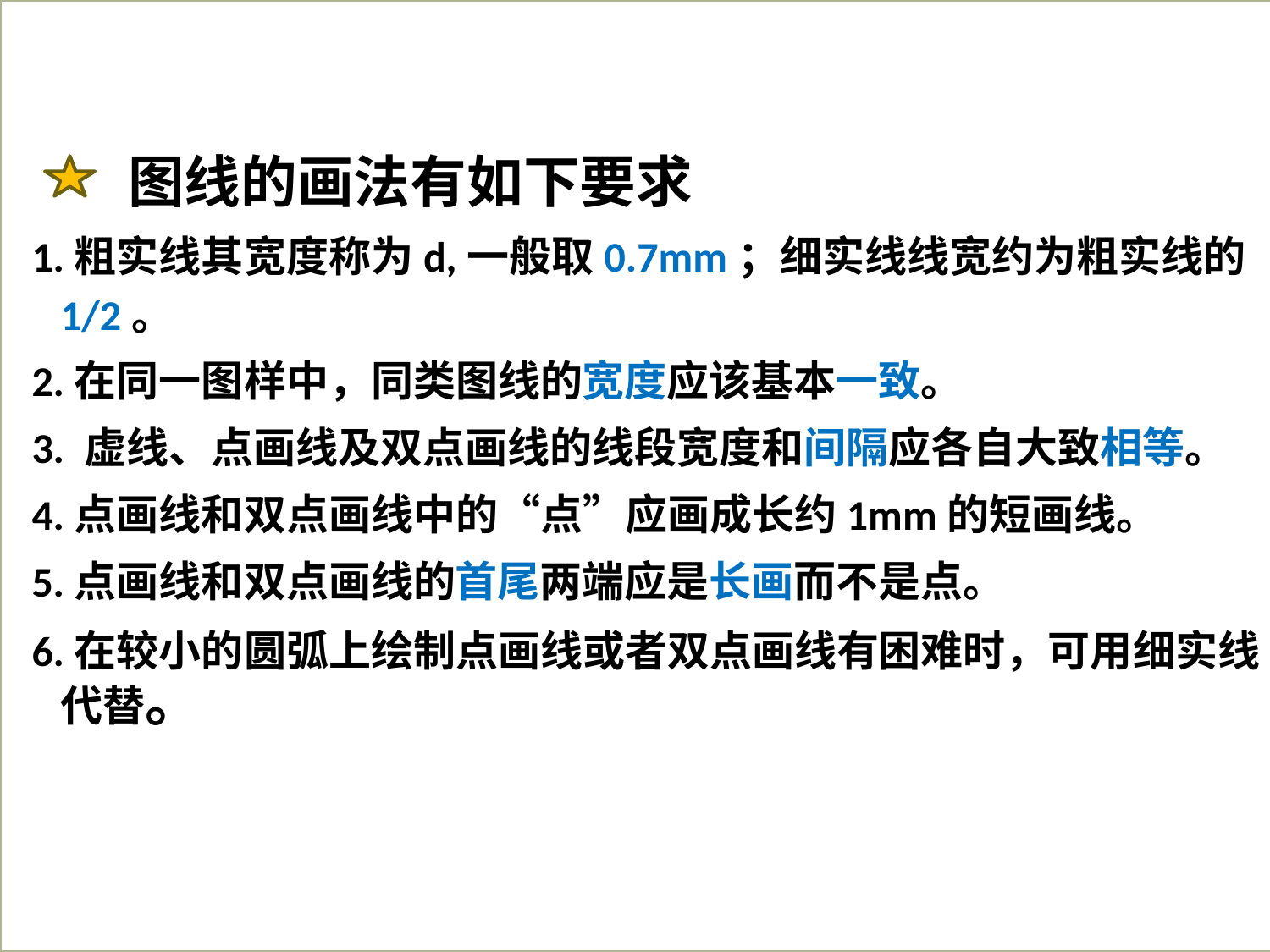

图线的画法有如下要求
  1.粗实线其宽度称为d,一般取0.7mm；细实线线宽约为粗实线的1/2。
  2.在同一图样中，同类图线的宽度应该基本一致。
  3. 虚线、点画线及双点画线的线段宽度和间隔应各自大致相等。
  4.点画线和双点画线中的“点”应画成长约1mm的短画线。
  5.点画线和双点画线的首尾两端应是长画而不是点。
  6.在较小的圆弧上绘制点画线或者双点画线有困难时，可用细实线代替。